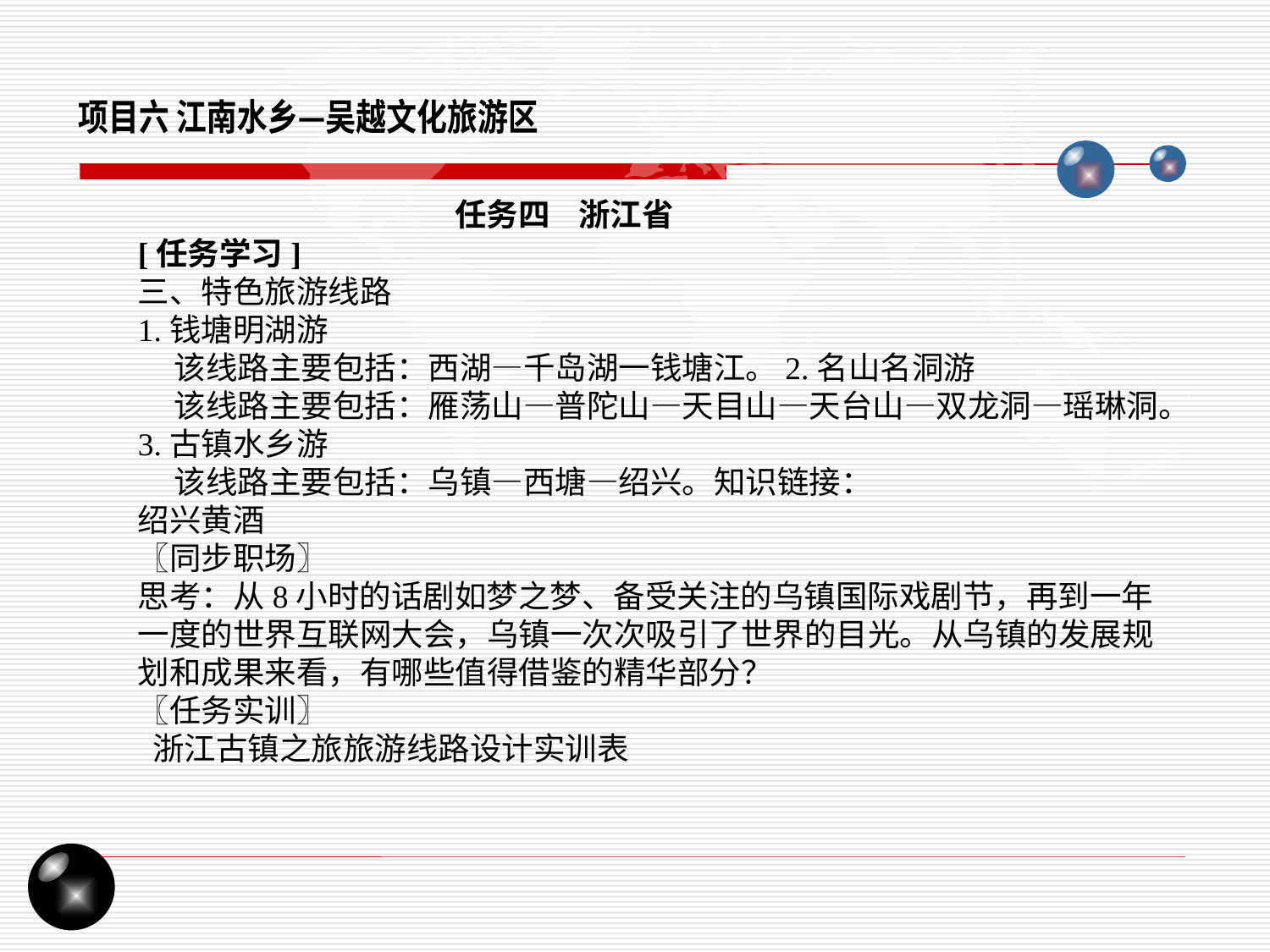

项目六 江南水乡—吴越文化旅游区
任务四    浙江省
[任务学习]
三、特色旅游线路
1.钱塘明湖游
    该线路主要包括：西湖—千岛湖一钱塘江。2.名山名洞游
    该线路主要包括：雁荡山—普陀山—天目山—天台山—双龙洞—瑶琳洞。3.古镇水乡游
    该线路主要包括：乌镇—西塘—绍兴。知识链接：
绍兴黄酒
〖同步职场〗
思考：从8小时的话剧如梦之梦、备受关注的乌镇国际戏剧节，再到一年一度的世界互联网大会，乌镇一次次吸引了世界的目光。从乌镇的发展规划和成果来看，有哪些值得借鉴的精华部分？
〖任务实训〗
 浙江古镇之旅旅游线路设计实训表